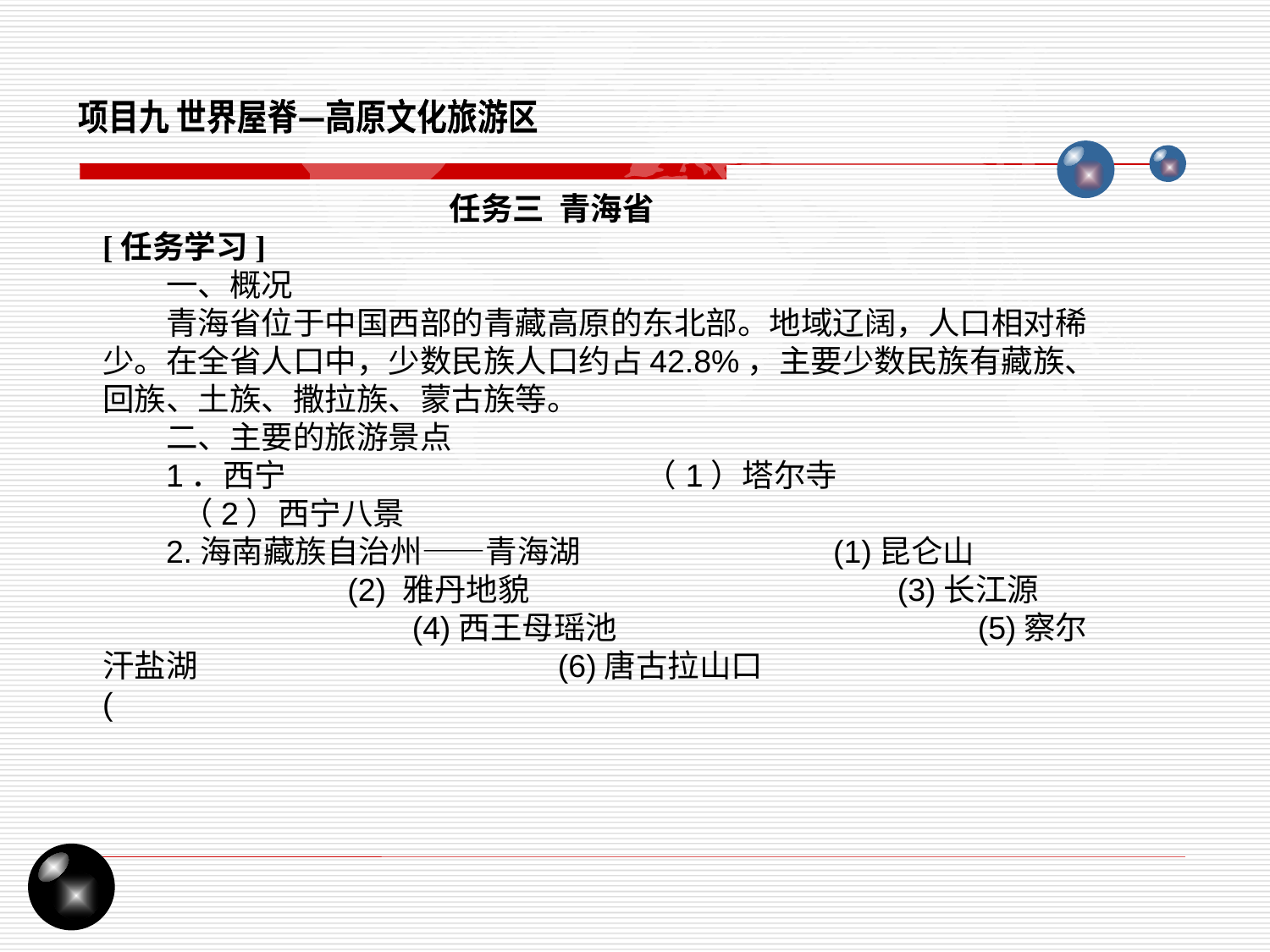

项目九 世界屋脊—高原文化旅游区
任务三  青海省
[任务学习]
一、概况
青海省位于中国西部的青藏高原的东北部。地域辽阔，人口相对稀少。在全省人口中，少数民族人口约占42.8%，主要少数民族有藏族、回族、土族、撒拉族、蒙古族等。
二、主要的旅游景点
1．西宁                                                  （1）塔尔寺                                                  （2）西宁八景
2.海南藏族自治州——青海湖                                  (1)昆仑山                                                     (2) 雅丹地貌                                                  (3)长江源                                                     (4)西王母瑶池                                                 (5)察尔汗盐湖                                                 (6)唐古拉山口                                                 (